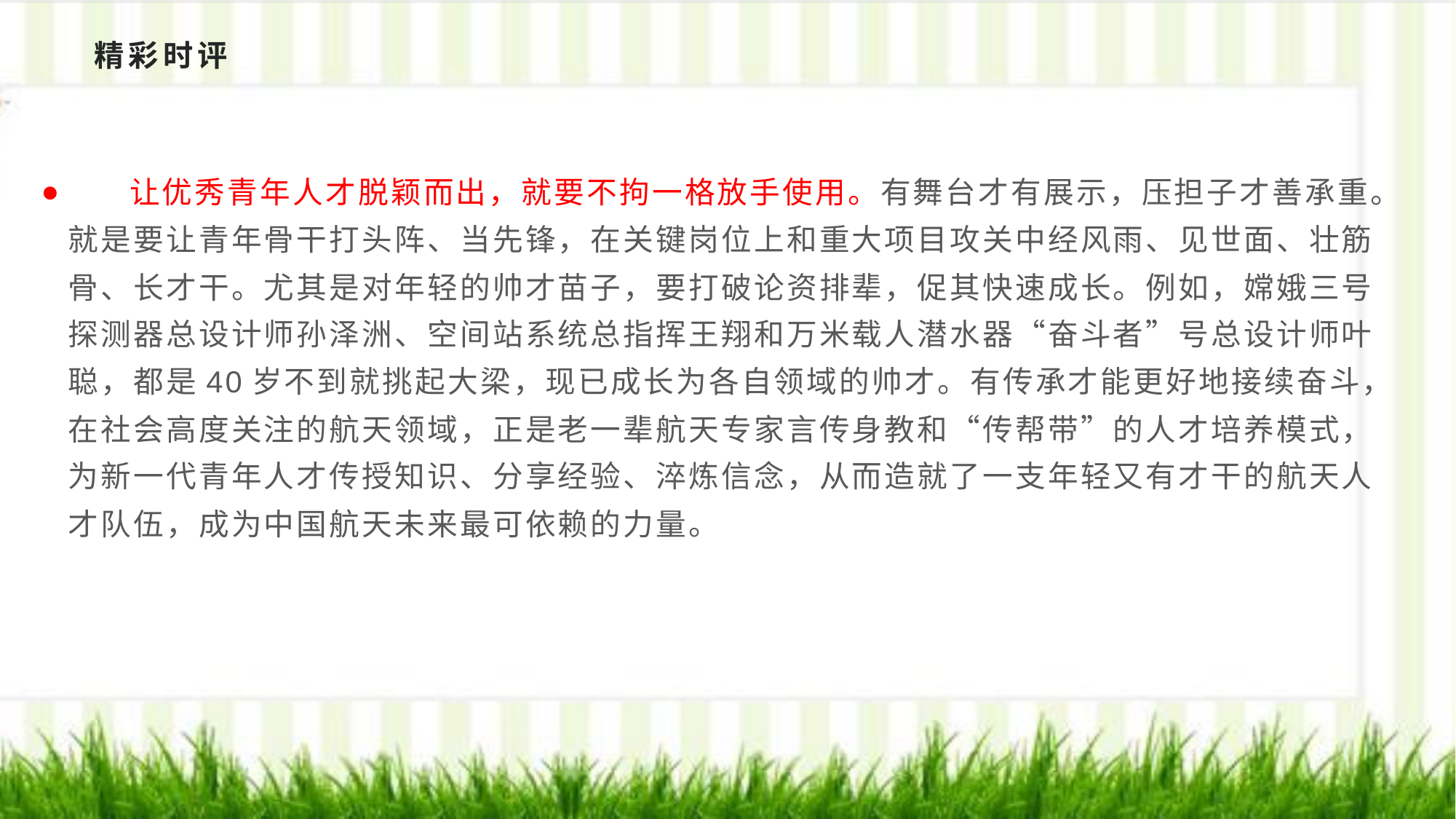

# 精彩时评
      让优秀青年人才脱颖而出，就要不拘一格放手使用。有舞台才有展示，压担子才善承重。就是要让青年骨干打头阵、当先锋，在关键岗位上和重大项目攻关中经风雨、见世面、壮筋骨、长才干。尤其是对年轻的帅才苗子，要打破论资排辈，促其快速成长。例如，嫦娥三号探测器总设计师孙泽洲、空间站系统总指挥王翔和万米载人潜水器“奋斗者”号总设计师叶聪，都是40岁不到就挑起大梁，现已成长为各自领域的帅才。有传承才能更好地接续奋斗，在社会高度关注的航天领域，正是老一辈航天专家言传身教和“传帮带”的人才培养模式，为新一代青年人才传授知识、分享经验、淬炼信念，从而造就了一支年轻又有才干的航天人才队伍，成为中国航天未来最可依赖的力量。